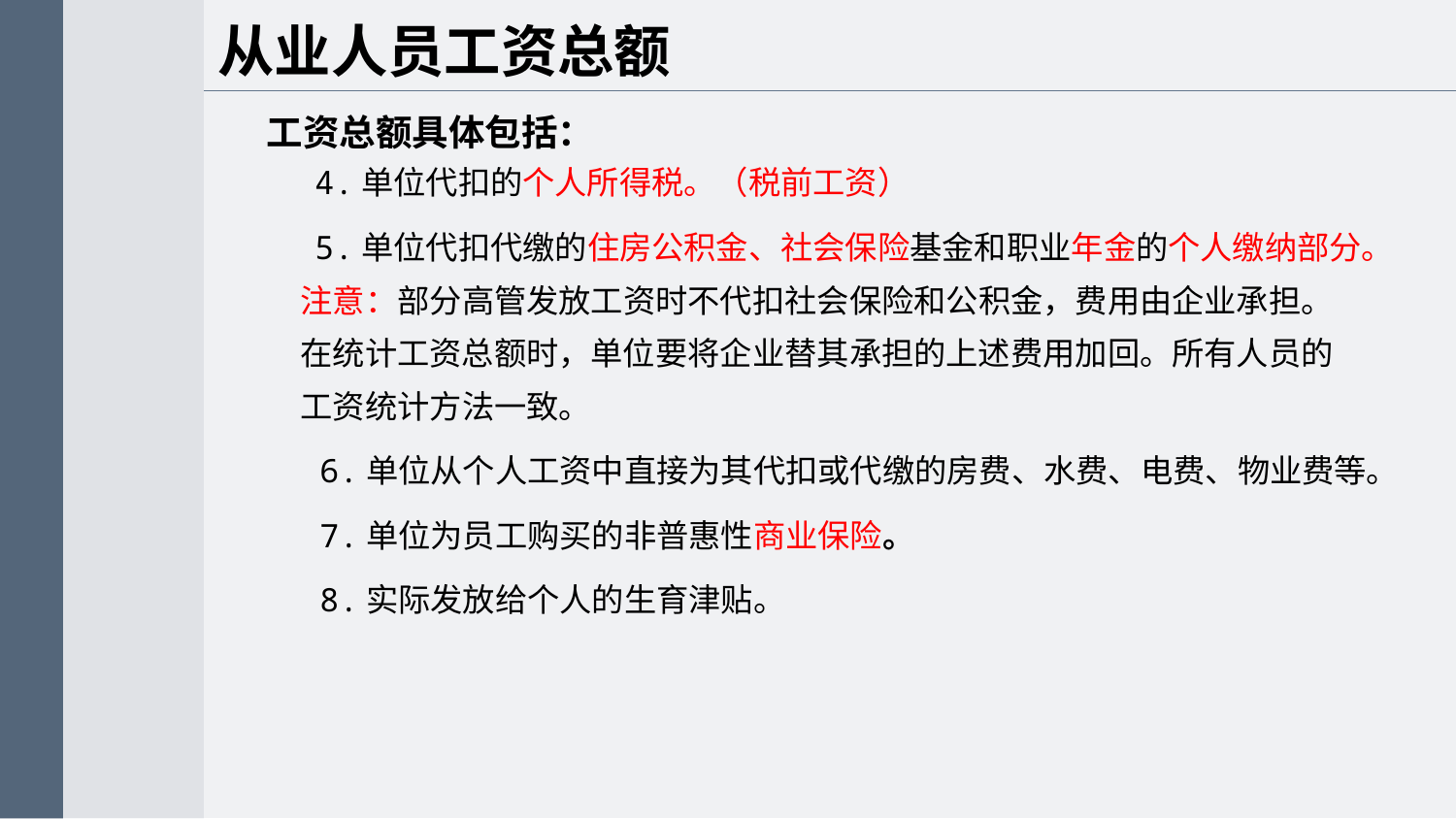

从业人员工资总额

4.单位代扣的个人所得税。（税前工资）
5.单位代扣代缴的住房公积金、社会保险基金和职业年金的个人缴纳部分。
       注意：部分高管发放工资时不代扣社会保险和公积金，费用由企业承担。
       在统计工资总额时，单位要将企业替其承担的上述费用加回。所有人员的
       工资统计方法一致。
    6.单位从个人工资中直接为其代扣或代缴的房费、水费、电费、物业费等。
    7.单位为员工购买的非普惠性商业保险。
    8.实际发放给个人的生育津贴。
工资总额具体包括：